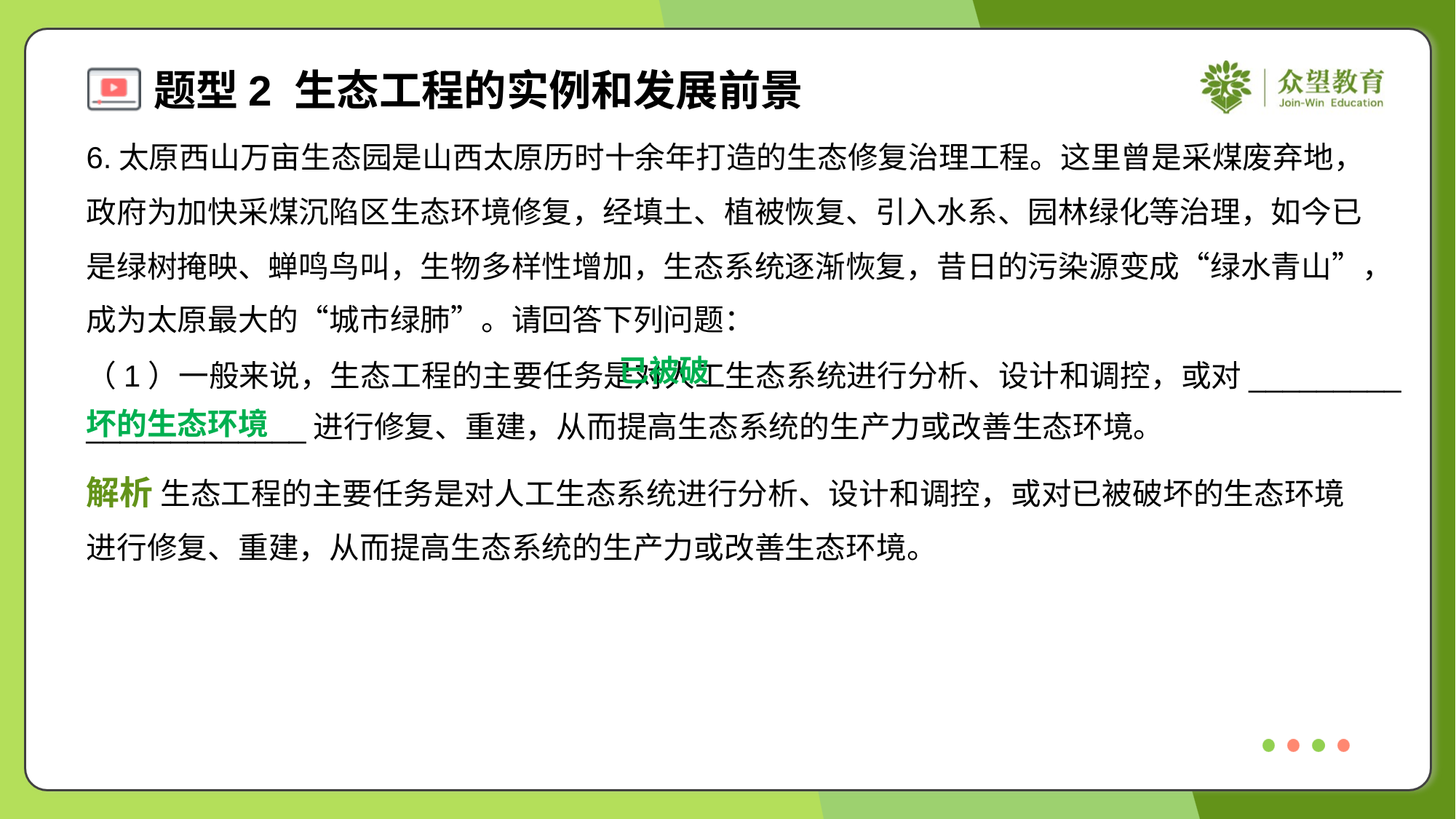

6.太原西山万亩生态园是山西太原历时十余年打造的生态修复治理工程。这里曾是采煤废弃地，
政府为加快采煤沉陷区生态环境修复，经填土、植被恢复、引入水系、园林绿化等治理，如今已
是绿树掩映、蝉鸣鸟叫，生物多样性增加，生态系统逐渐恢复，昔日的污染源变成“绿水青山”，
成为太原最大的“城市绿肺”。请回答下列问题：
                                                                            已被破
坏的生态环境
（1）一般来说，生态工程的主要任务是对人工生态系统进行分析、设计和调控，或对_________
_____________进行修复、重建，从而提高生态系统的生产力或改善生态环境。
解析 生态工程的主要任务是对人工生态系统进行分析、设计和调控，或对已被破坏的生态环境
进行修复、重建，从而提高生态系统的生产力或改善生态环境。